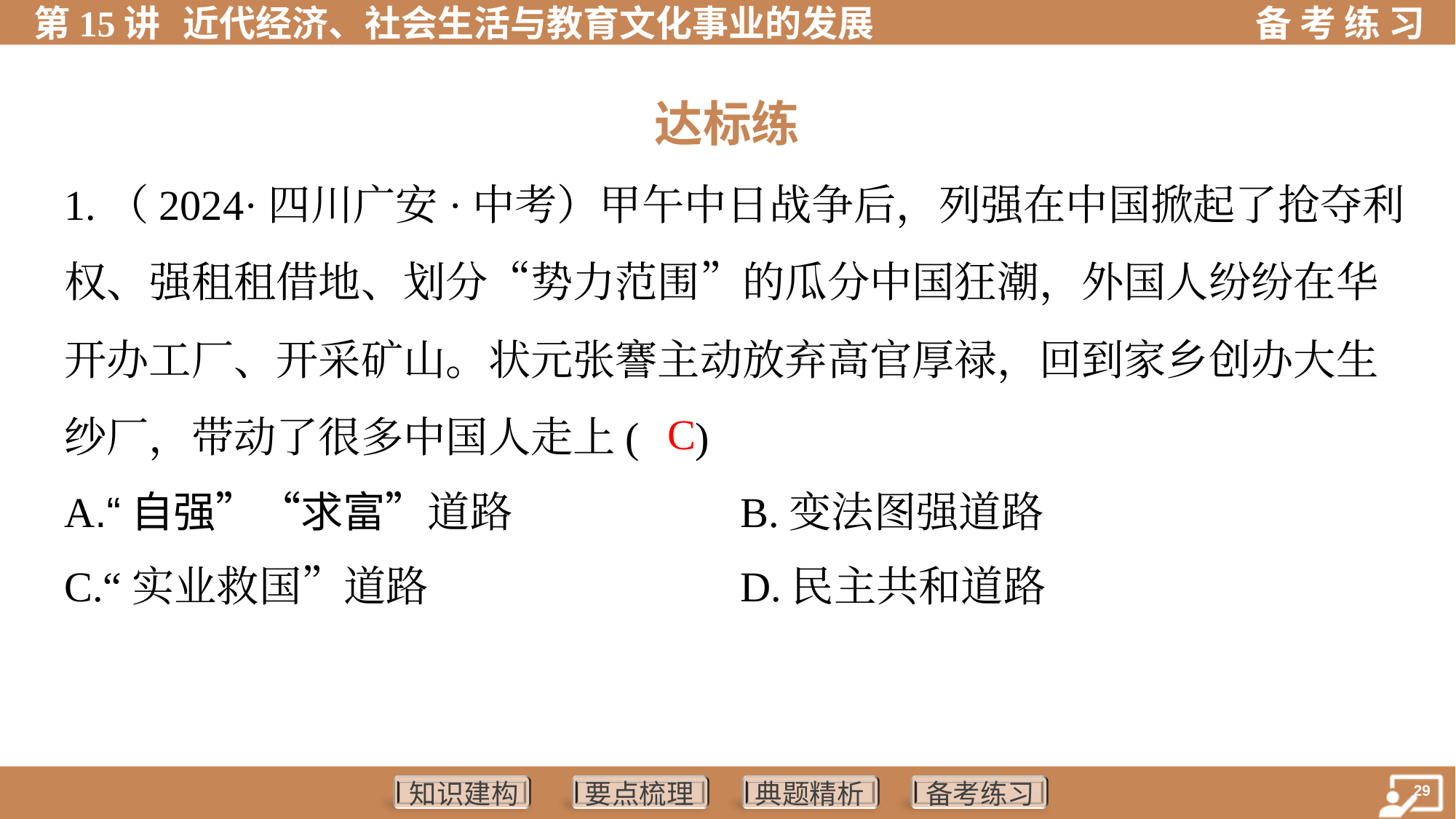

达标练
1.（2024·四川广安·中考）甲午中日战争后，列强在中国掀起了抢夺利
权、强租租借地、划分“势力范围”的瓜分中国狂潮，外国人纷纷在华
开办工厂、开采矿山。状元张謇主动放弃高官厚禄，回到家乡创办大生
纱厂，带动了很多中国人走上(     )
   C
A.“自强”“求富”道路	B.变法图强道路
C.“实业救国”道路	D.民主共和道路